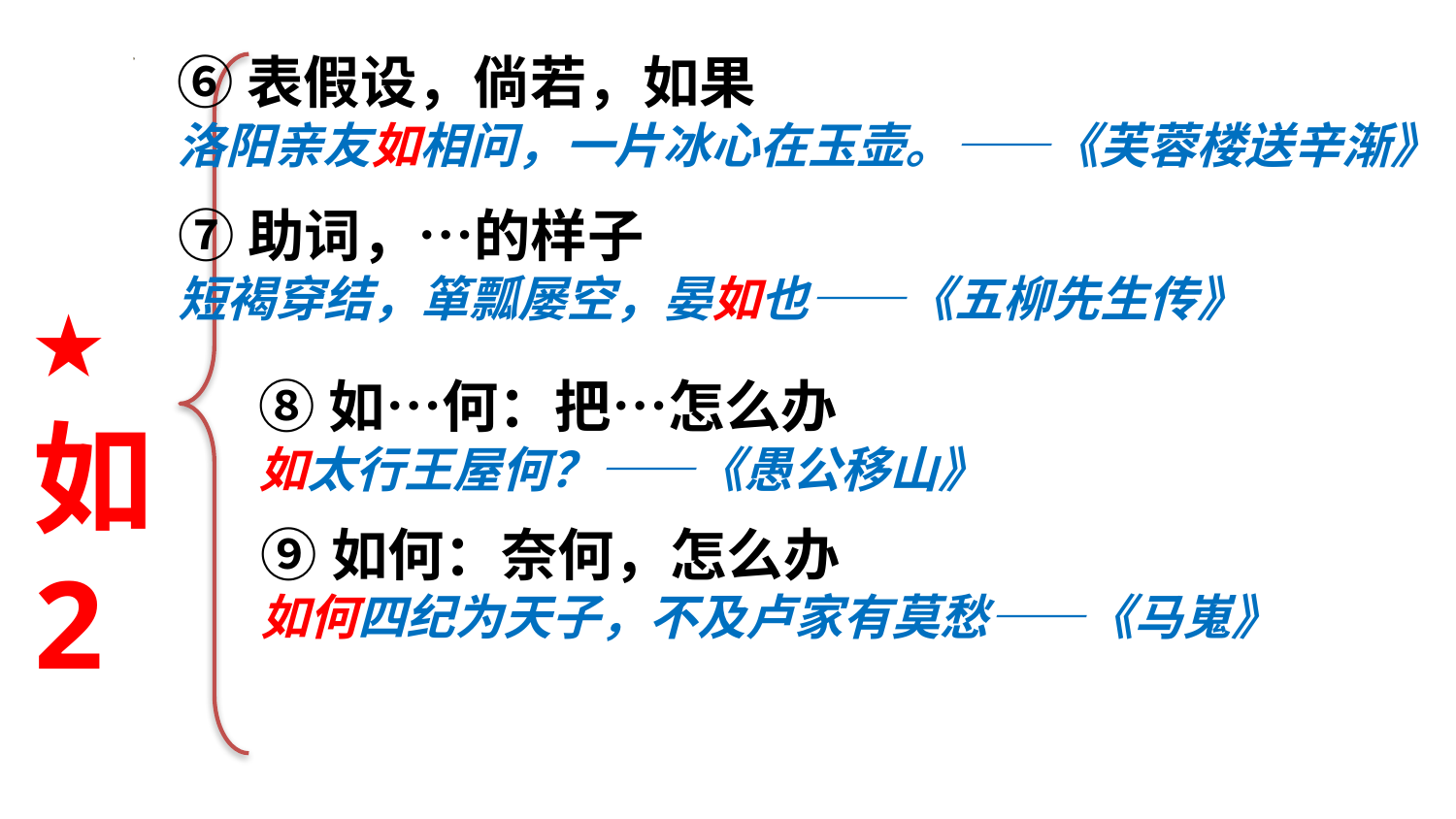

⑥表假设，倘若，如果
洛阳亲友如相问，一片冰心在玉壶。——《芙蓉楼送辛渐》

⑦助词，…的样子
短褐穿结，箪瓢屡空，晏如也——《五柳先生传》
★
如
2
⑧如…何：把…怎么办
如太行王屋何？——《愚公移山》
⑨如何：奈何，怎么办
如何四纪为天子，不及卢家有莫愁——《马嵬》